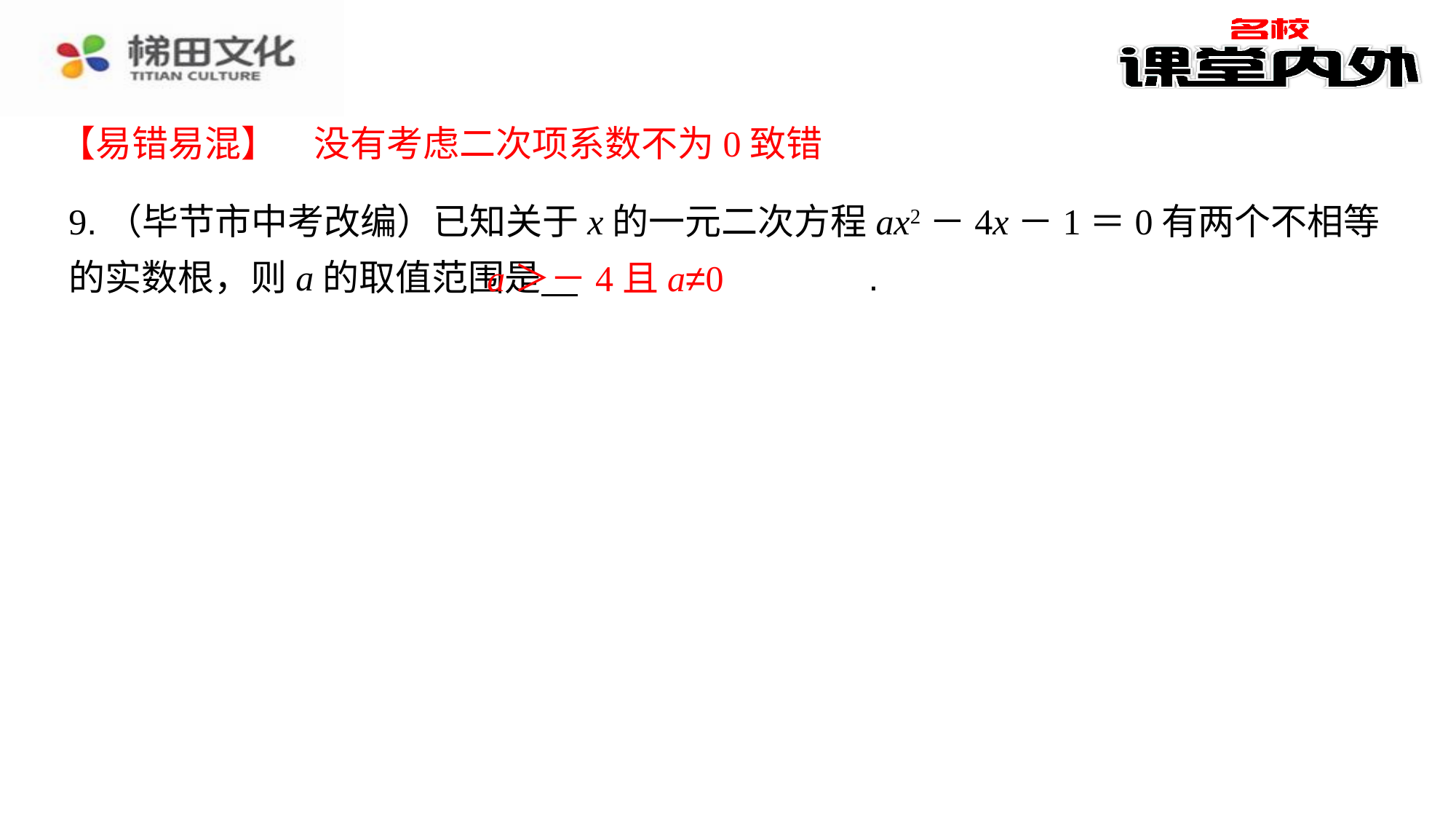

【易错易混】　没有考虑二次项系数不为0致错
9.（毕节市中考改编）已知关于x的一元二次方程ax2－4x－1＝0有两个不相等的实数根，则a的取值范围是 　a＞－4且a≠0　⁠.
a＞－4且a≠0